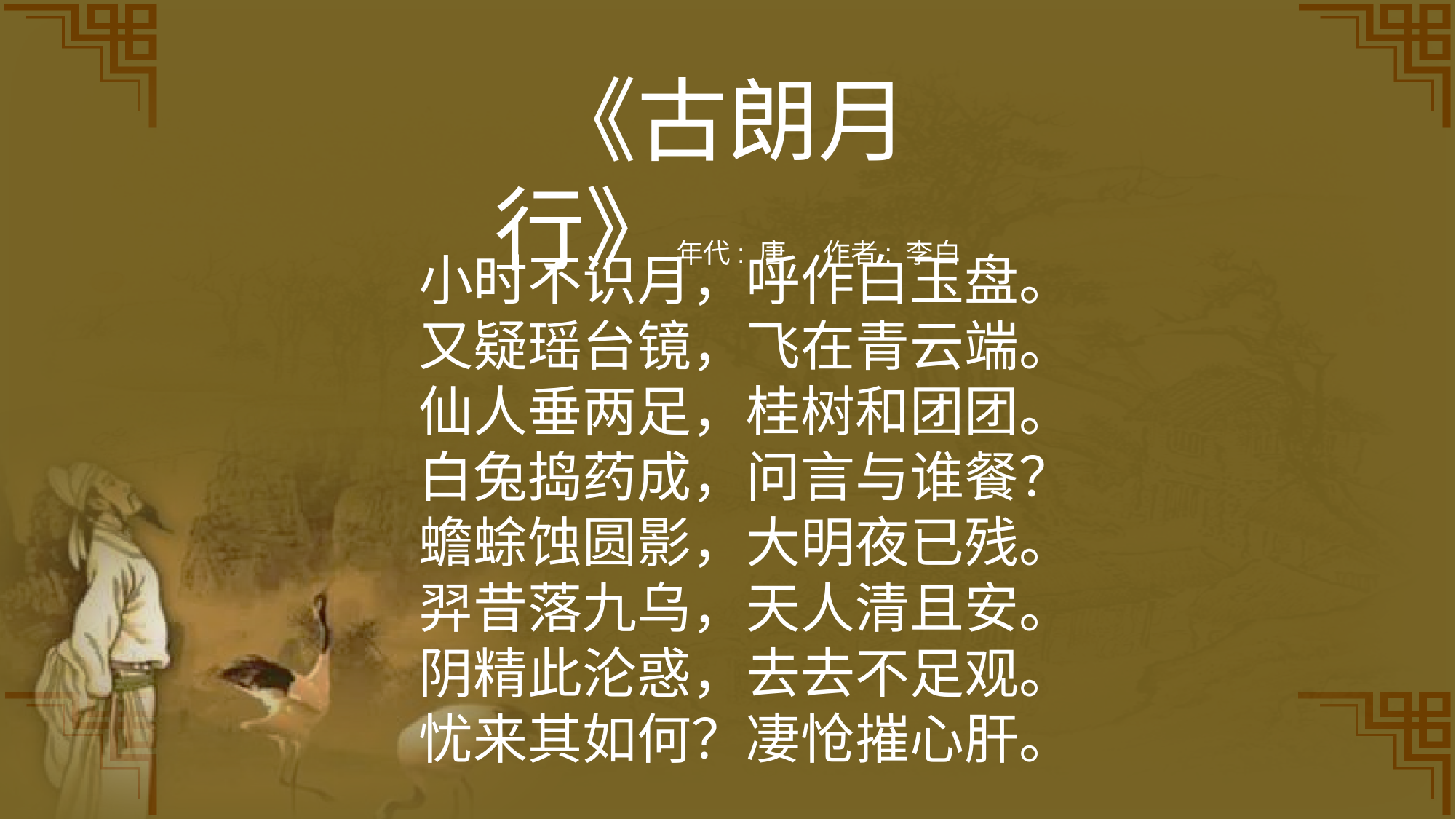

《古朗月行》年代: 唐      作者: 李白
小时不识月，呼作白玉盘。
又疑瑶台镜，飞在青云端。
仙人垂两足，桂树和团团。
白兔捣药成，问言与谁餐？
蟾蜍蚀圆影，大明夜已残。
羿昔落九乌，天人清且安。
阴精此沦惑，去去不足观。
忧来其如何？凄怆摧心肝。
.